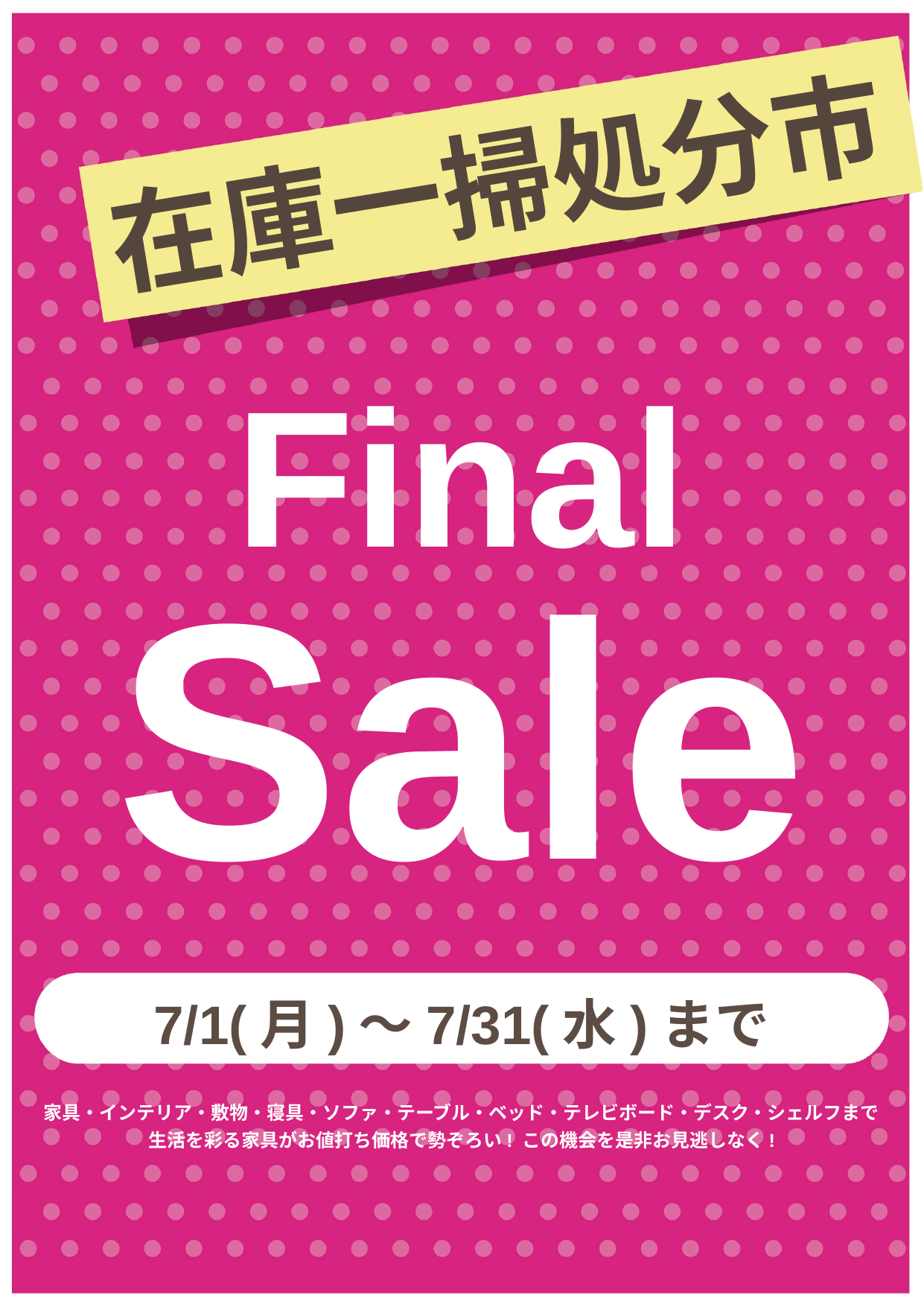

# 在庫一掃処分市
Final
Sale
7/1(月)～7/31(水)まで
家具・インテリア・敷物・寝具・ソファ・テーブル・ベッド・テレビボード・デスク・シェルフまで生活を彩る家具がお値打ち価格で勢ぞろい! この機会を是非お見逃しなく!